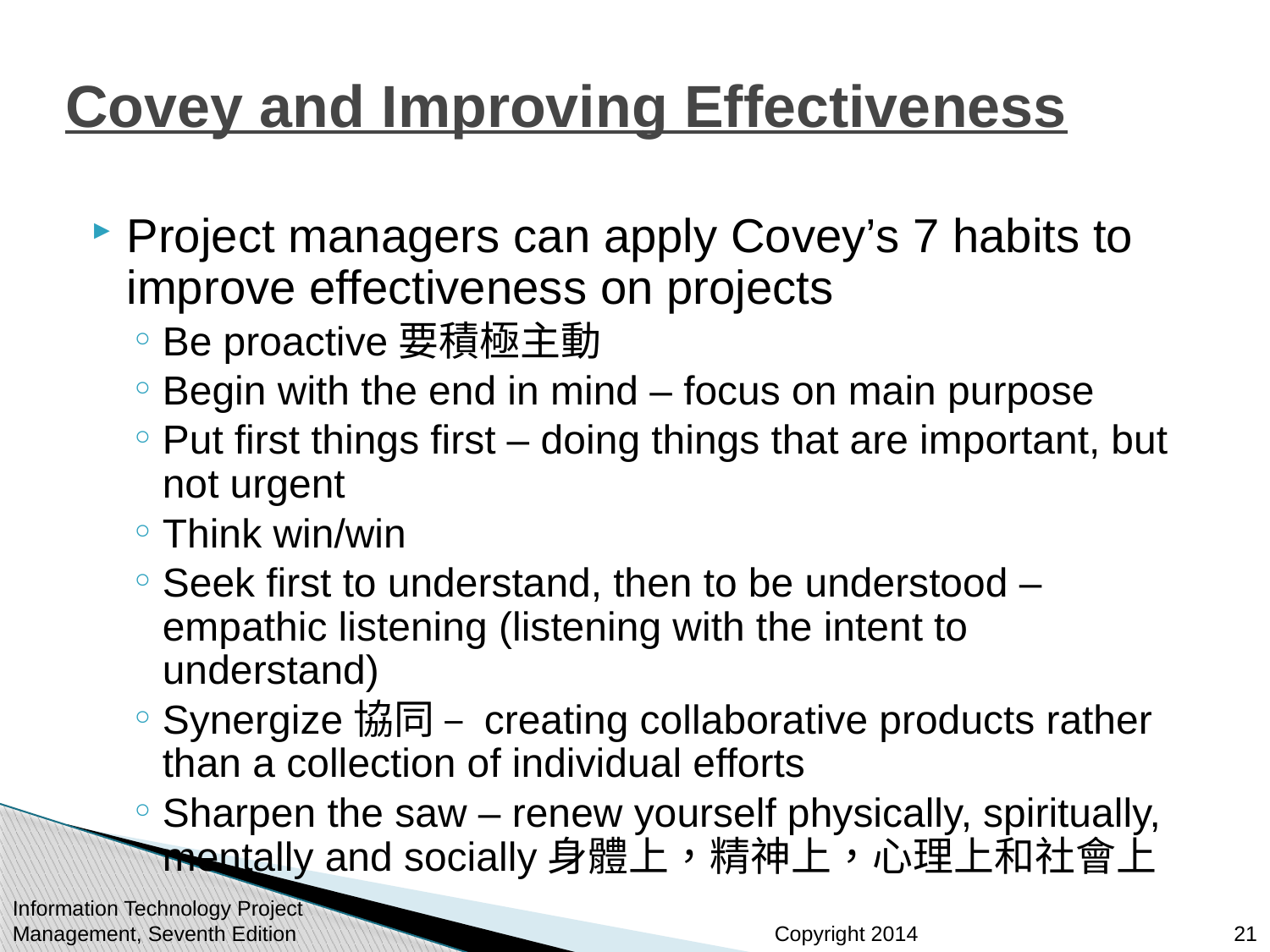

# Covey and Improving Effectiveness
Project managers can apply Covey’s 7 habits to improve effectiveness on projects
Be proactive要積極主動
Begin with the end in mind – focus on main purpose
Put first things first – doing things that are important, but not urgent
Think win/win
Seek first to understand, then to be understood – empathic listening (listening with the intent to understand)
Synergize協同 – creating collaborative products rather than a collection of individual efforts
Sharpen the saw – renew yourself physically, spiritually, mentally and socially身體上，精神上，心理上和社會上
Information Technology Project Management, Seventh Edition
21